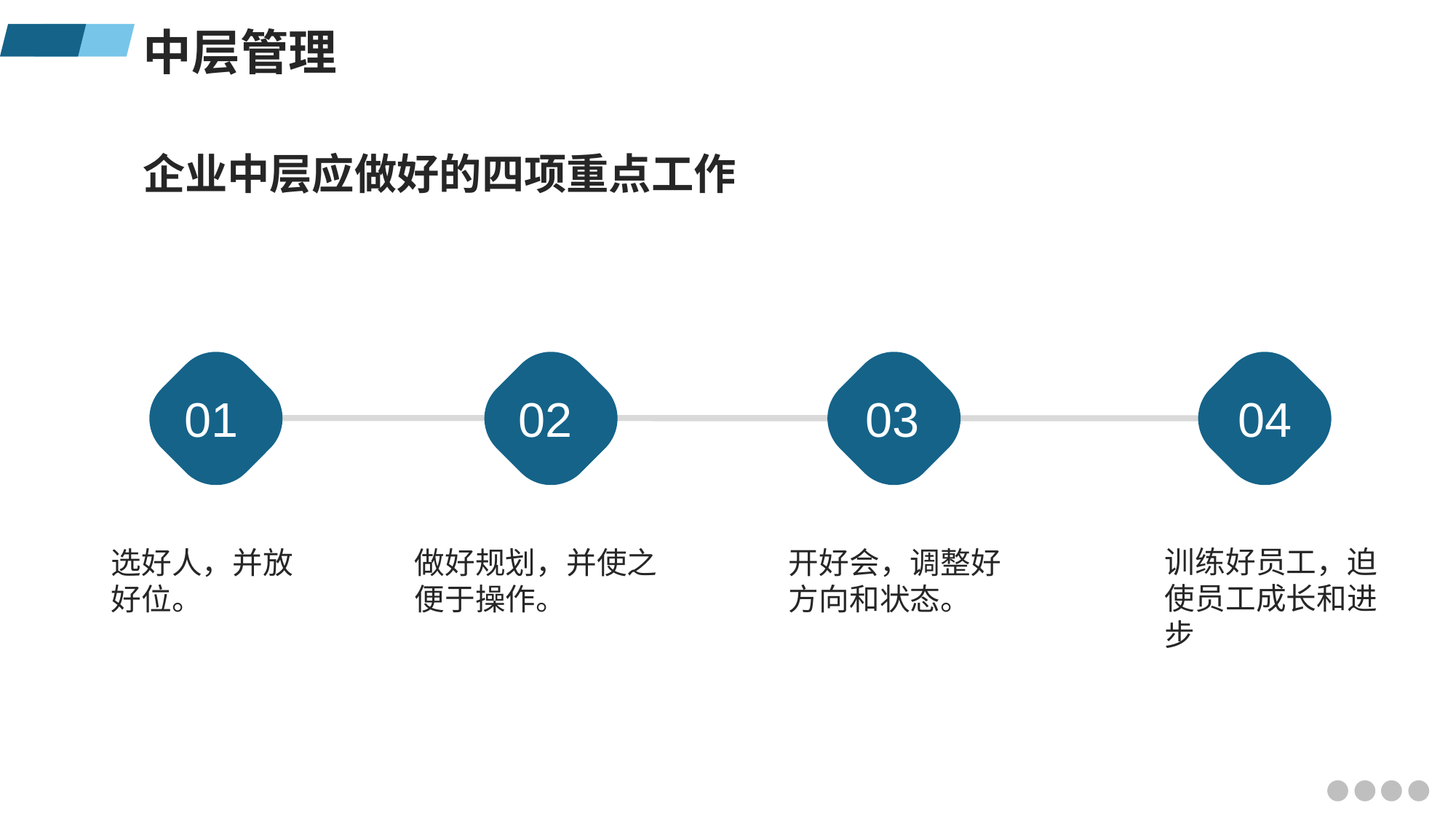

中层管理
企业中层应做好的四项重点工作

04
01
02
03
训练好员工，迫使员工成长和进步
选好人，并放好位。
做好规划，并使之便于操作。
开好会，调整好方向和状态。